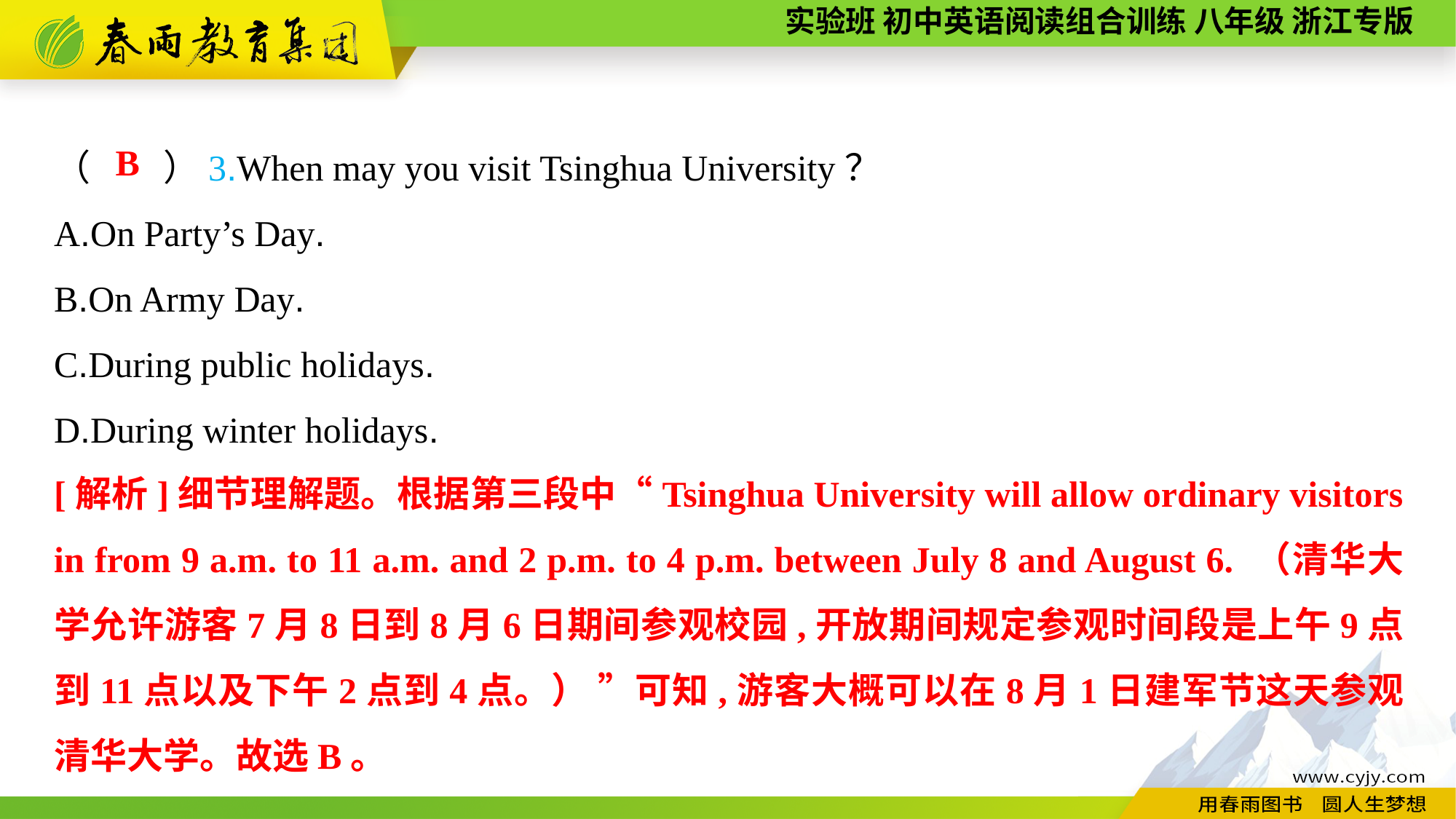

（　　）3.When may you visit Tsinghua University？
A.On Party’s Day.
B.On Army Day.
C.During public holidays.
D.During winter holidays.
B
[解析]细节理解题。根据第三段中“Tsinghua University will allow ordinary visitors in from 9 a.m. to 11 a.m. and 2 p.m. to 4 p.m. between July 8 and August 6. （清华大学允许游客7月8日到8月6日期间参观校园,开放期间规定参观时间段是上午9点到11点以及下午2点到4点。） ”可知,游客大概可以在8月1日建军节这天参观清华大学。故选B。